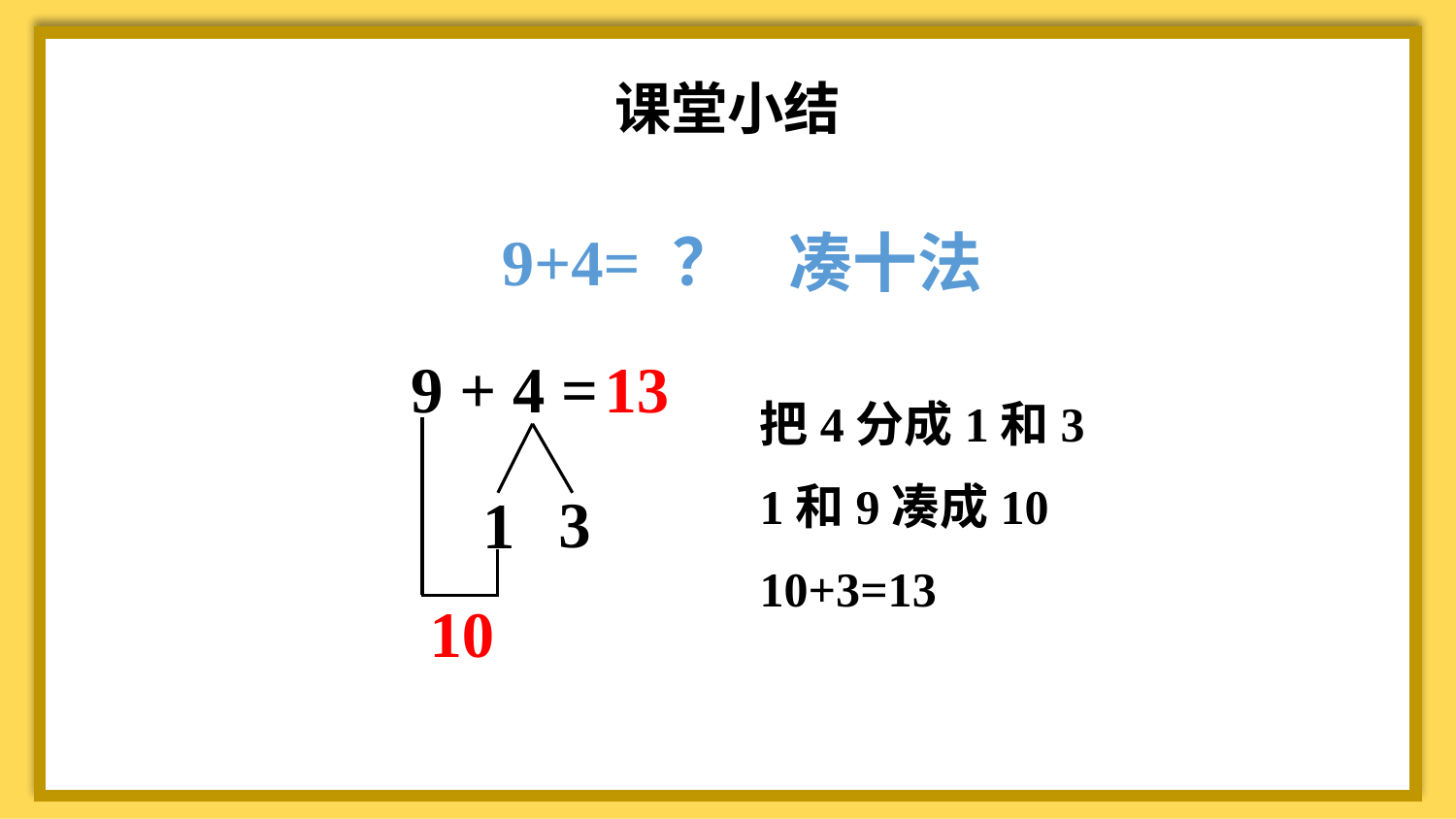

课堂小结
9+4= ？
凑十法
9 + 4 =
13
3
1
10
把4分成1和3
1和9凑成10
10+3=13